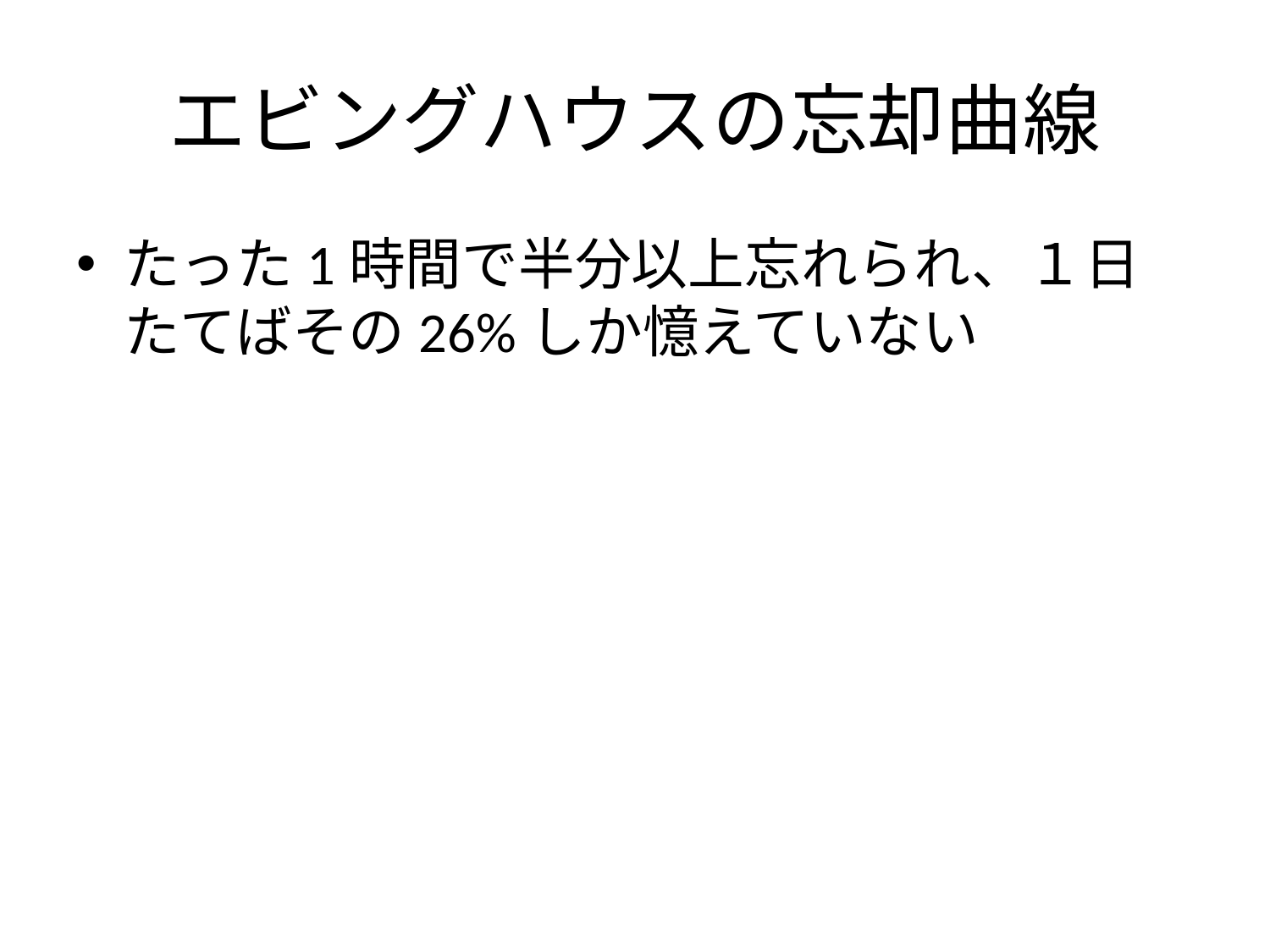

# エビングハウスの忘却曲線
たった1時間で半分以上忘れられ、１日たてばその26%しか憶えていない